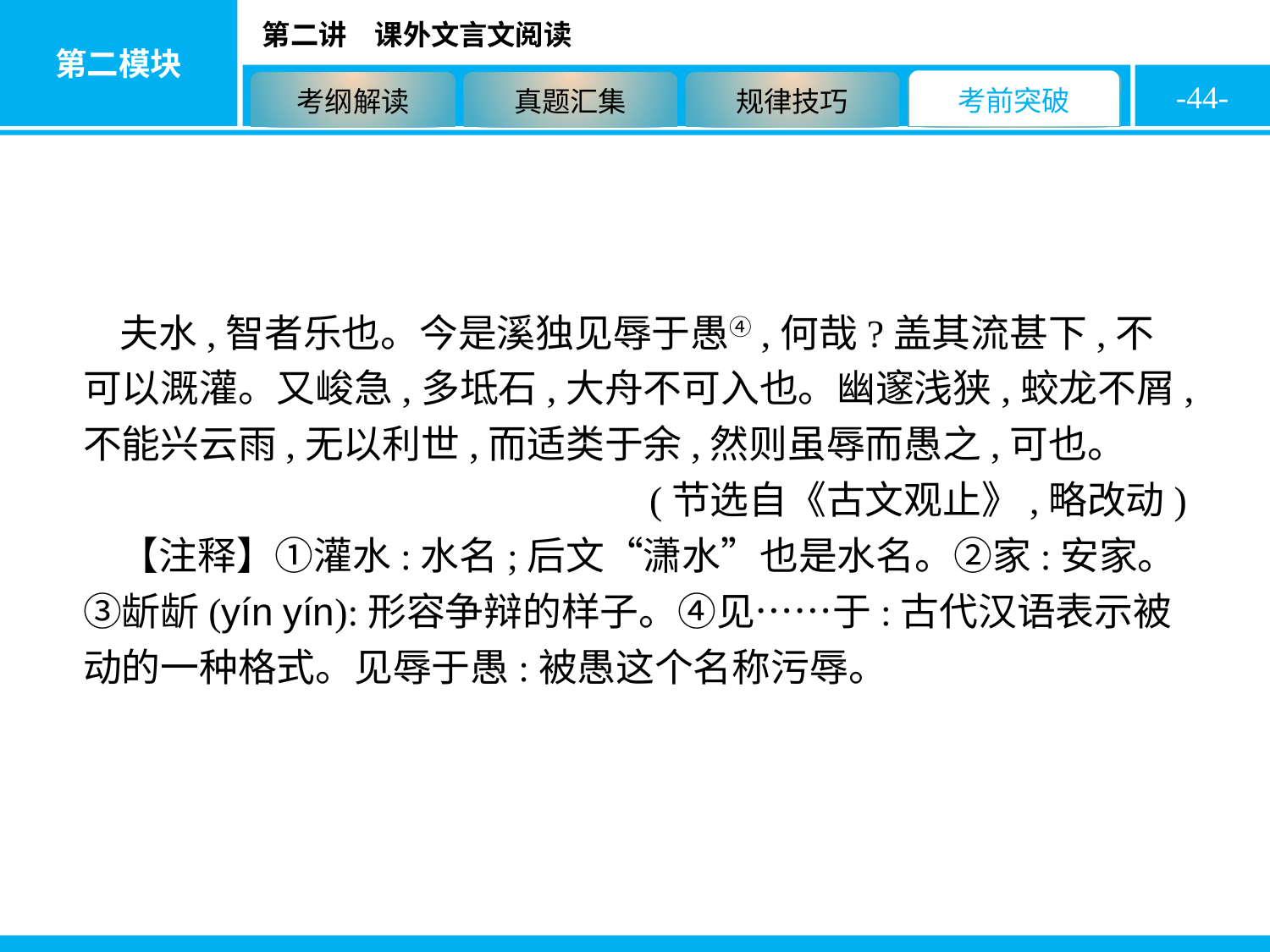

-44-
夫水,智者乐也。今是溪独见辱于愚④,何哉?盖其流甚下,不可以溉灌。又峻急,多坻石,大舟不可入也。幽邃浅狭,蛟龙不屑,不能兴云雨,无以利世,而适类于余,然则虽辱而愚之,可也。
(节选自《古文观止》,略改动)
【注释】①灌水:水名;后文“潇水”也是水名。②家:安家。③龂龂(yín yín):形容争辩的样子。④见……于:古代汉语表示被动的一种格式。见辱于愚:被愚这个名称污辱。